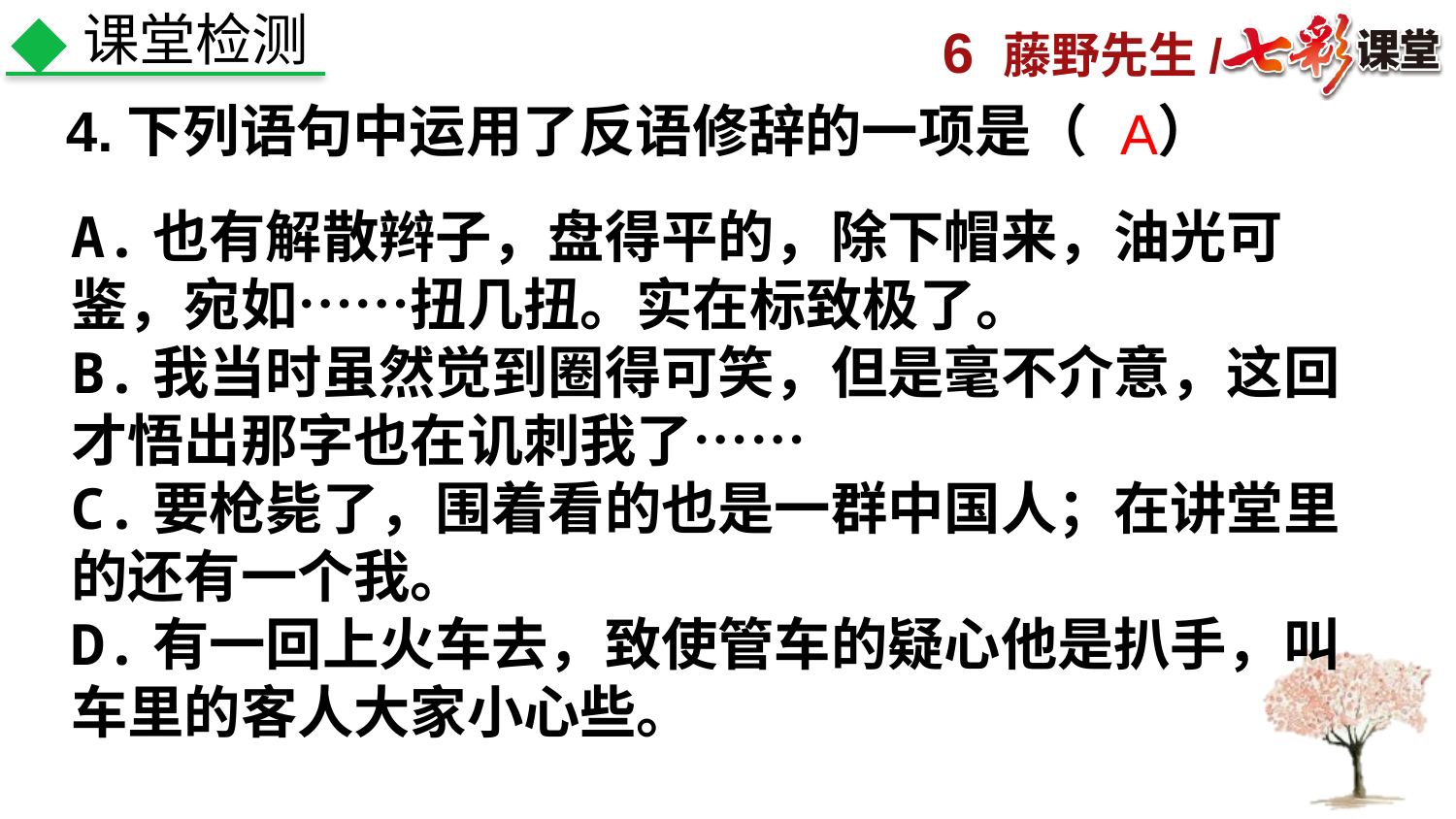

课堂检测

4.下列语句中运用了反语修辞的一项是（　 ）
A
A.也有解散辫子，盘得平的，除下帽来，油光可鉴，宛如……扭几扭。实在标致极了。
B.我当时虽然觉到圈得可笑，但是毫不介意，这回才悟出那字也在讥刺我了……
C.要枪毙了，围着看的也是一群中国人；在讲堂里的还有一个我。
D.有一回上火车去，致使管车的疑心他是扒手，叫车里的客人大家小心些。